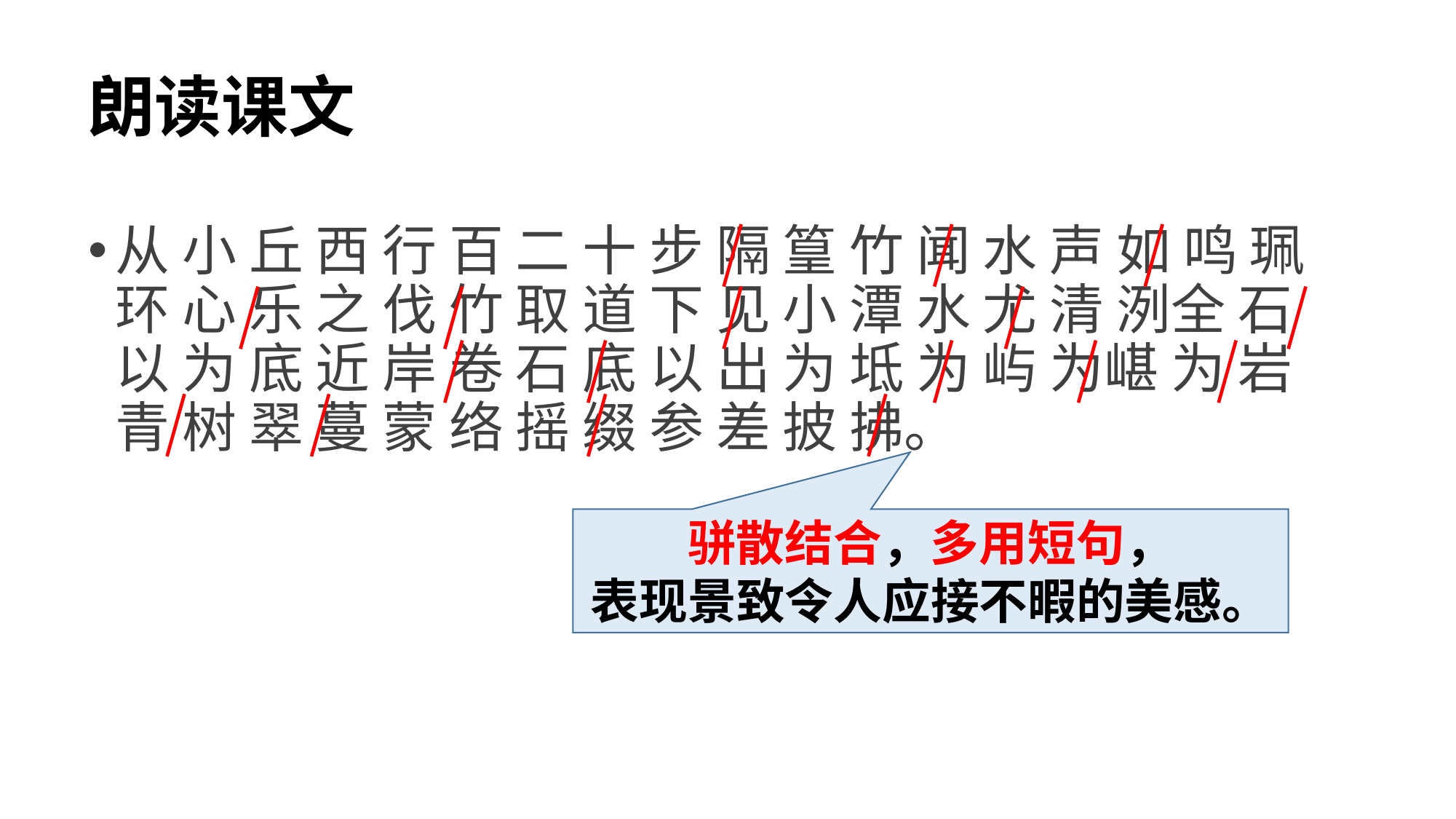

# 朗读课文
从 小 丘 西 行 百 二 十 步 隔 篁 竹 闻 水 声 如 鸣 珮 环 心 乐 之 伐 竹 取 道 下 见 小 潭 水 尤 清 洌全 石 以 为 底 近 岸 卷 石 底 以 出 为 坻 为 屿 为嵁 为 岩 青 树 翠 蔓 蒙 络 摇 缀 参 差 披 拂。
骈散结合，多用短句，
表现景致令人应接不暇的美感。